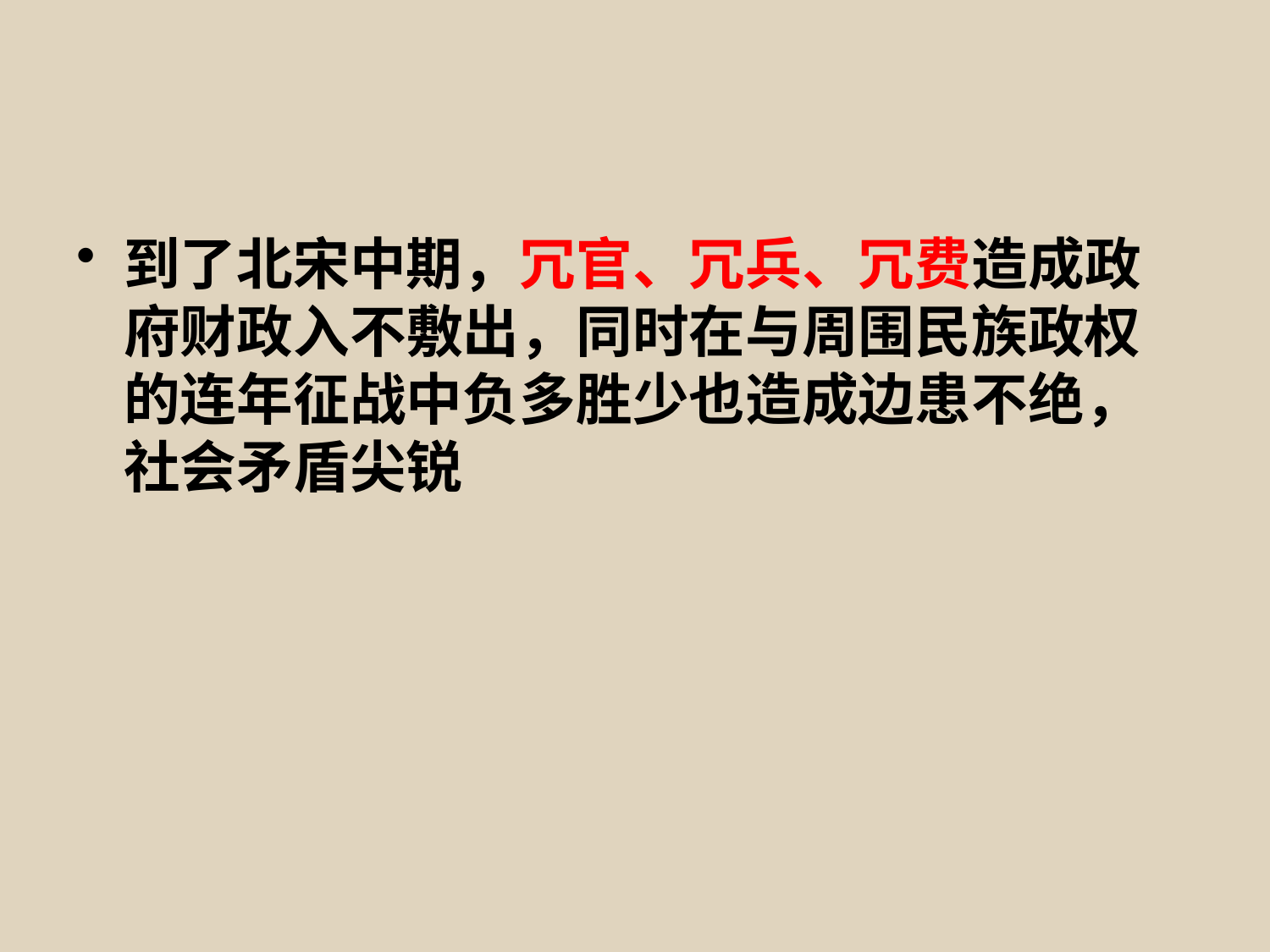

#
到了北宋中期，冗官、冗兵、冗费造成政府财政入不敷出，同时在与周围民族政权的连年征战中负多胜少也造成边患不绝，社会矛盾尖锐